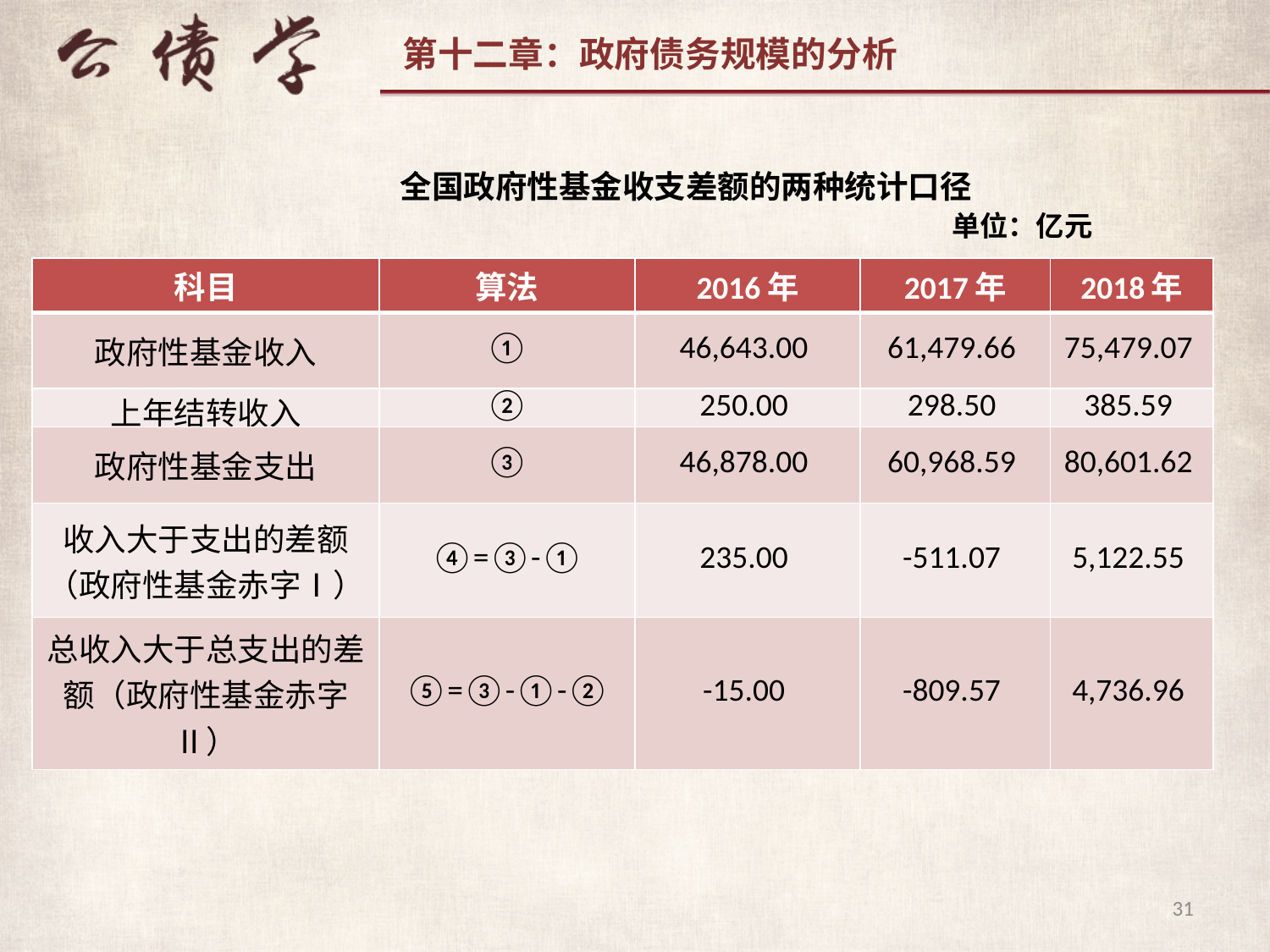

全国政府性基金收支差额的两种统计口径
   单位：亿元
| 科目 | 算法 | 2016年 | 2017年 | 2018年 |
| --- | --- | --- | --- | --- |
| 政府性基金收入 | ① | 46,643.00 | 61,479.66 | 75,479.07 |
| 上年结转收入 | ② | 250.00 | 298.50 | 385.59 |
| 政府性基金支出 | ③ | 46,878.00 | 60,968.59 | 80,601.62 |
| 收入大于支出的差额（政府性基金赤字Ⅰ） | ④=③-① | 235.00 | -511.07 | 5,122.55 |
| 总收入大于总支出的差额（政府性基金赤字Ⅱ） | ⑤=③-①-② | -15.00 | -809.57 | 4,736.96 |
31